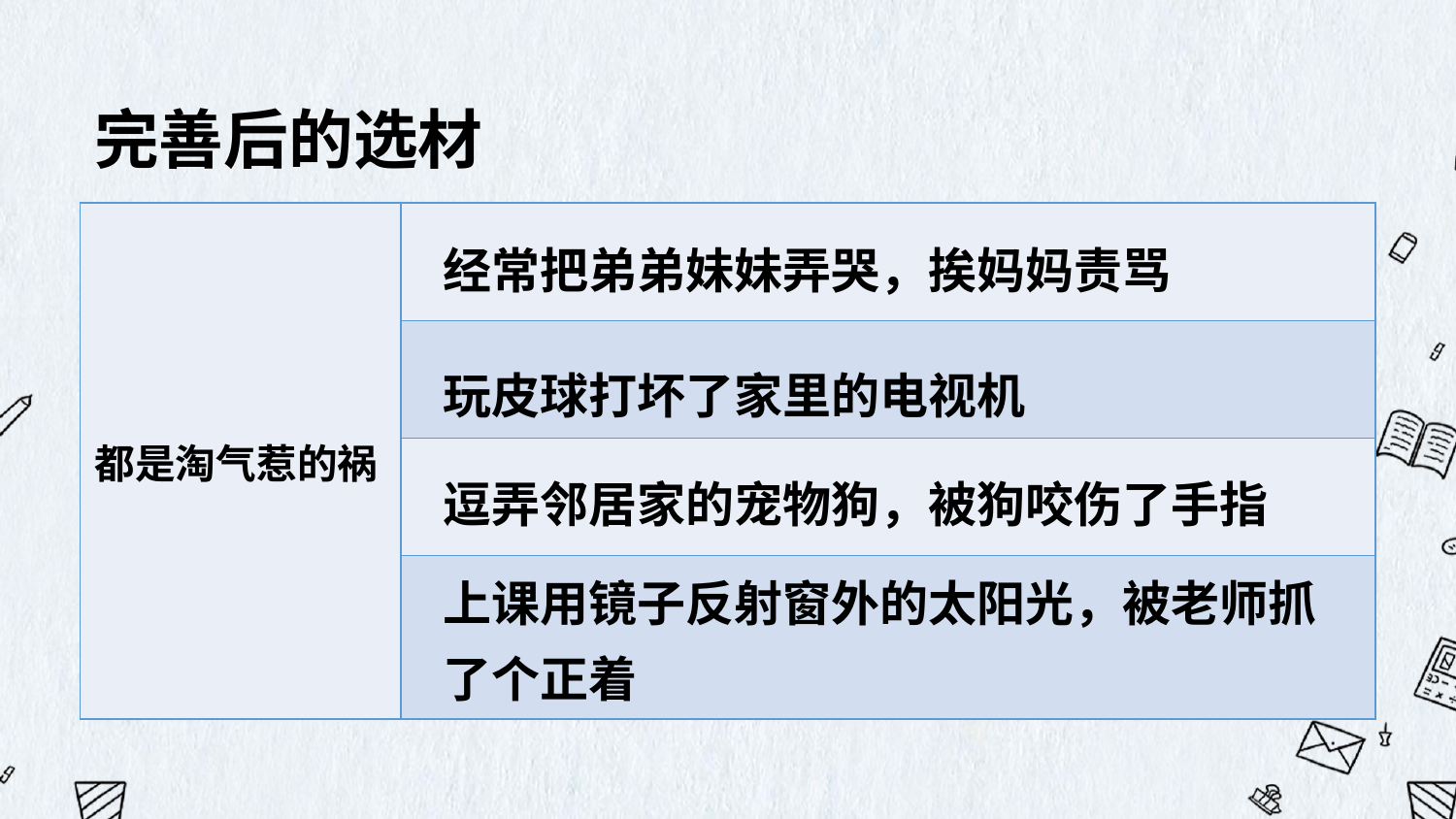

完善后的选材
| 都是淘气惹的祸 |  |
| --- | --- |
|  |  |
|  |  |
|  |  |
经常把弟弟妹妹弄哭，挨妈妈责骂
玩皮球打坏了家里的电视机
逗弄邻居家的宠物狗，被狗咬伤了手指
上课用镜子反射窗外的太阳光，被老师抓了个正着